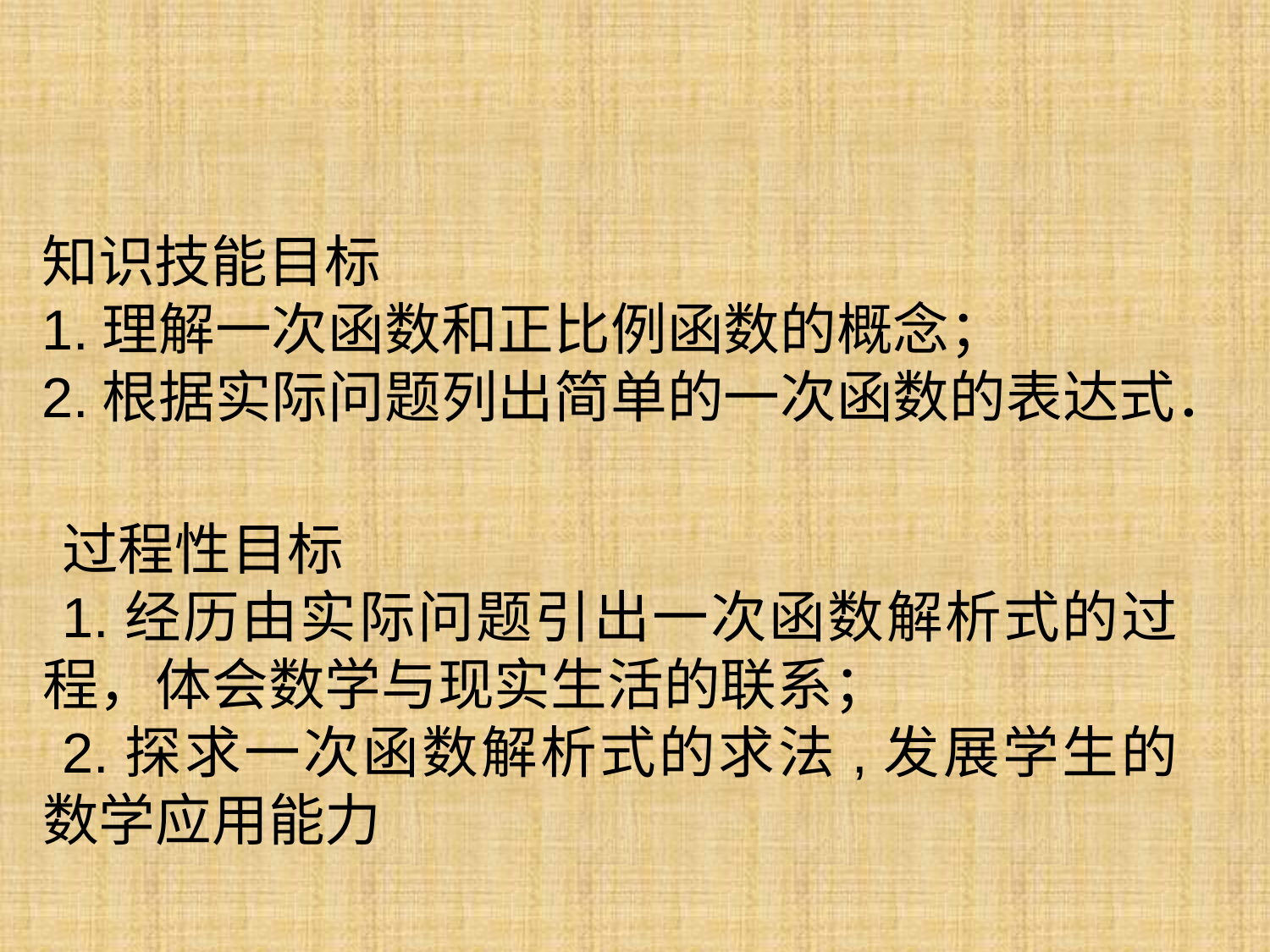

知识技能目标
1.理解一次函数和正比例函数的概念；
2.根据实际问题列出简单的一次函数的表达式．
过程性目标
1.经历由实际问题引出一次函数解析式的过程，体会数学与现实生活的联系；
2.探求一次函数解析式的求法,发展学生的数学应用能力